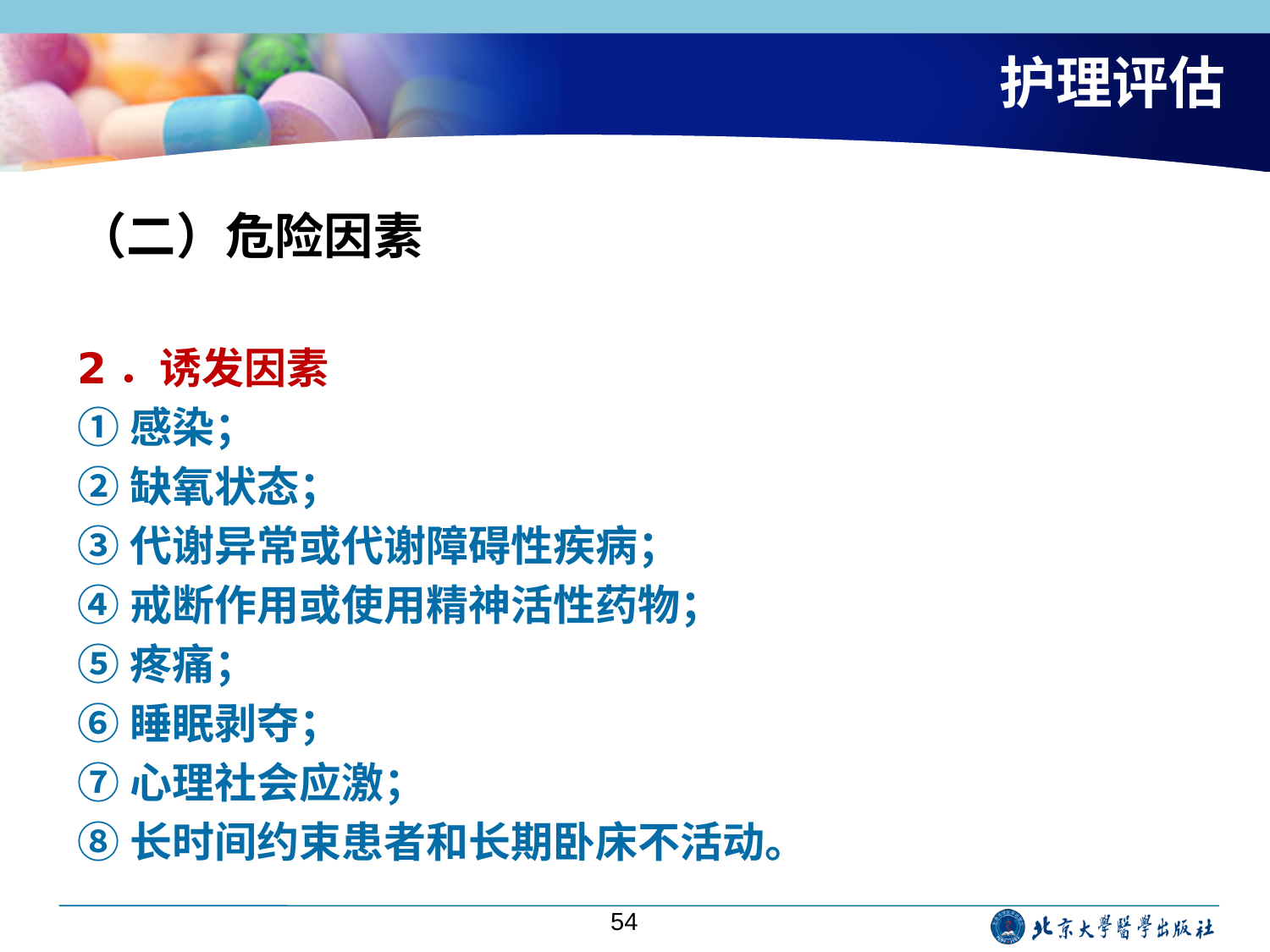

# 护理评估
（二）危险因素

2．诱发因素
①感染；
②缺氧状态；
③代谢异常或代谢障碍性疾病；
④戒断作用或使用精神活性药物；
⑤疼痛；
⑥睡眠剥夺；
⑦心理社会应激；
⑧长时间约束患者和长期卧床不活动。
54